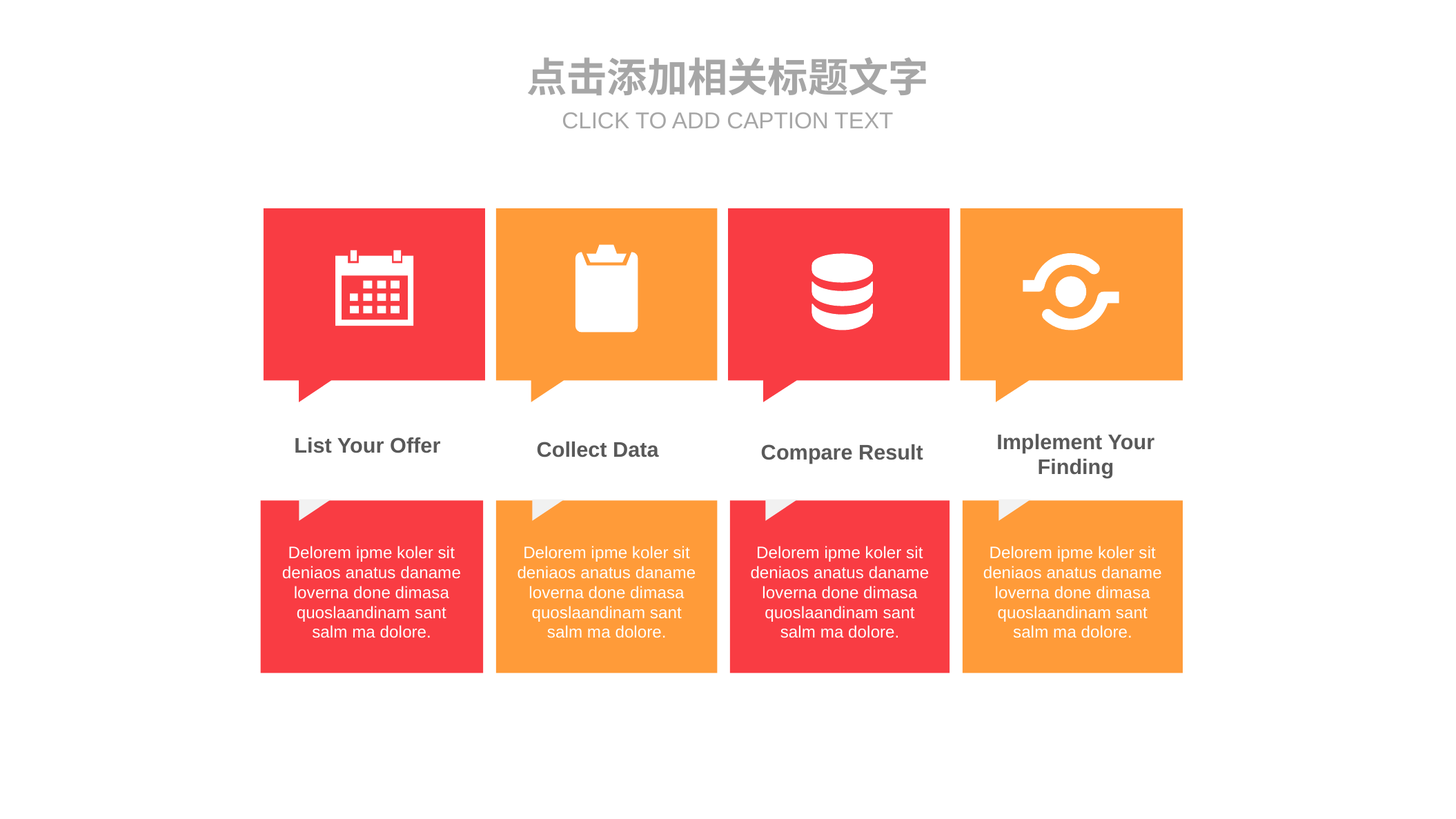

点击添加相关标题文字
CLICK TO ADD CAPTION TEXT

List Your Offer
Collect Data
Compare Result
Implement Your Finding

Delorem ipme koler sit deniaos anatus daname loverna done dimasa quoslaandinam sant
salm ma dolore.

Delorem ipme koler sit deniaos anatus daname loverna done dimasa quoslaandinam sant
salm ma dolore.

Delorem ipme koler sit deniaos anatus daname loverna done dimasa quoslaandinam sant
salm ma dolore.

Delorem ipme koler sit deniaos anatus daname loverna done dimasa quoslaandinam sant
salm ma dolore.